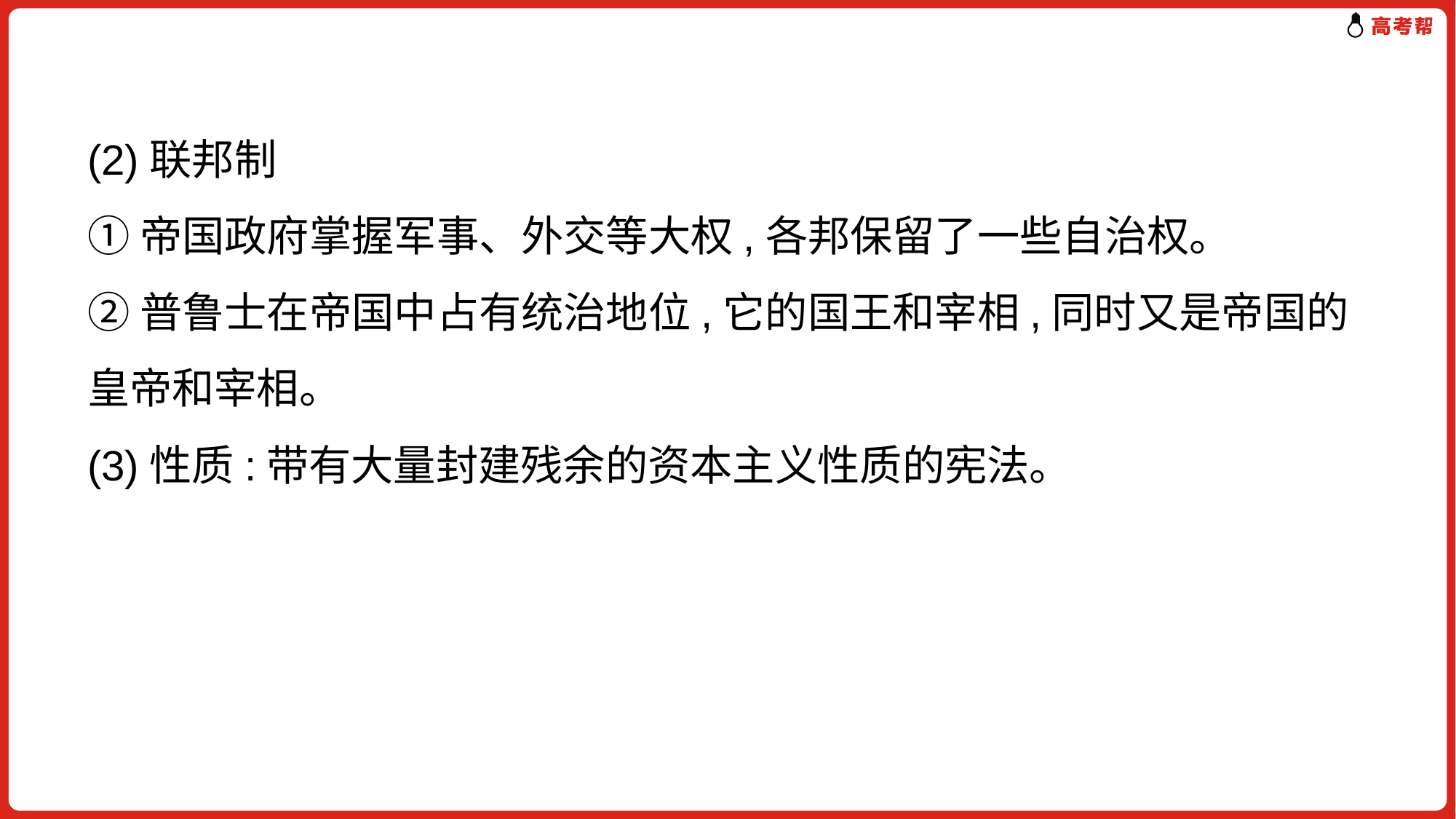

(2)联邦制
①帝国政府掌握军事、外交等大权,各邦保留了一些自治权。
②普鲁士在帝国中占有统治地位,它的国王和宰相,同时又是帝国的皇帝和宰相。
(3)性质:带有大量封建残余的资本主义性质的宪法。